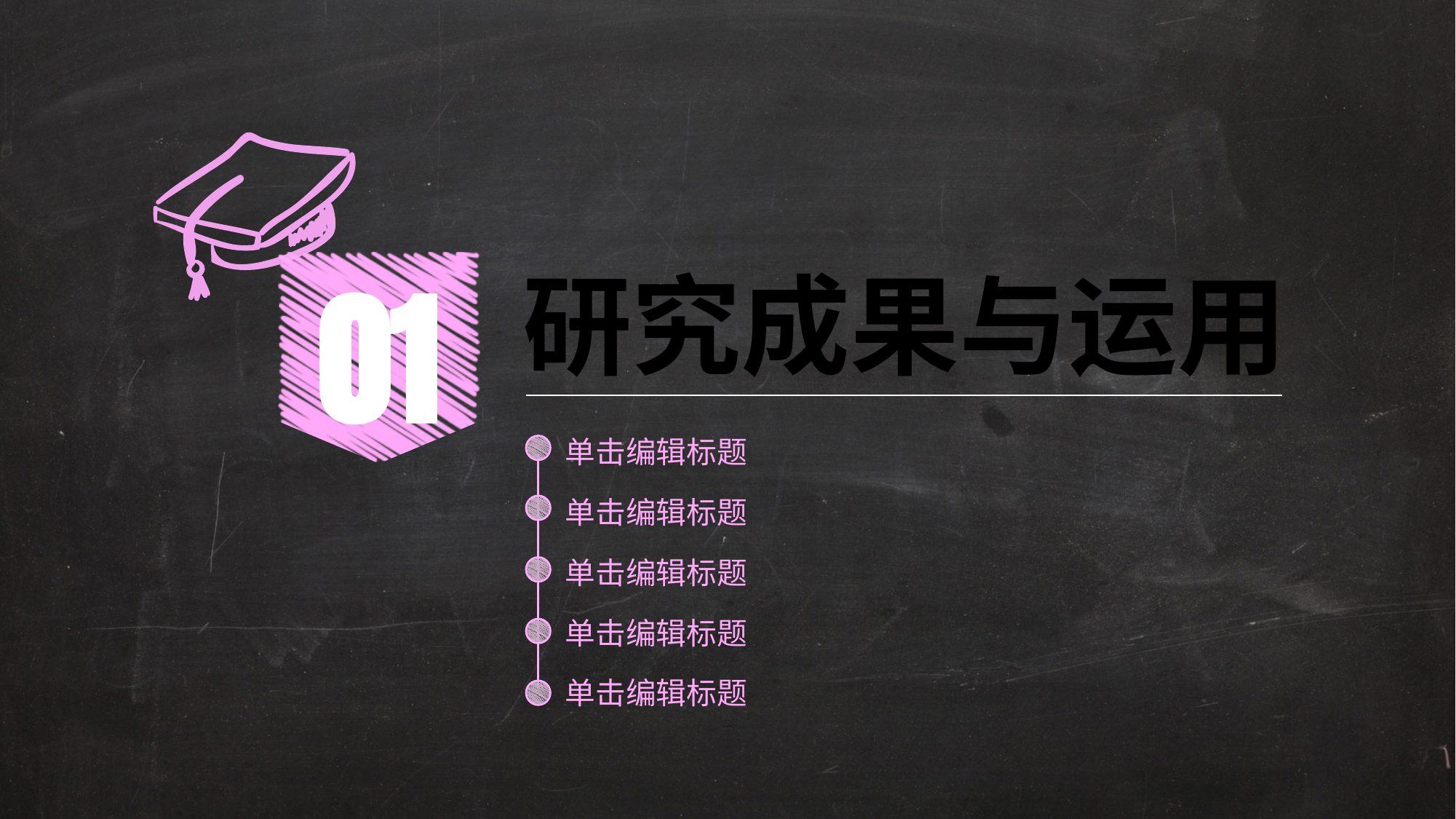

01
研究成果与运用
单击编辑标题

单击编辑标题
单击编辑标题
单击编辑标题
单击编辑标题